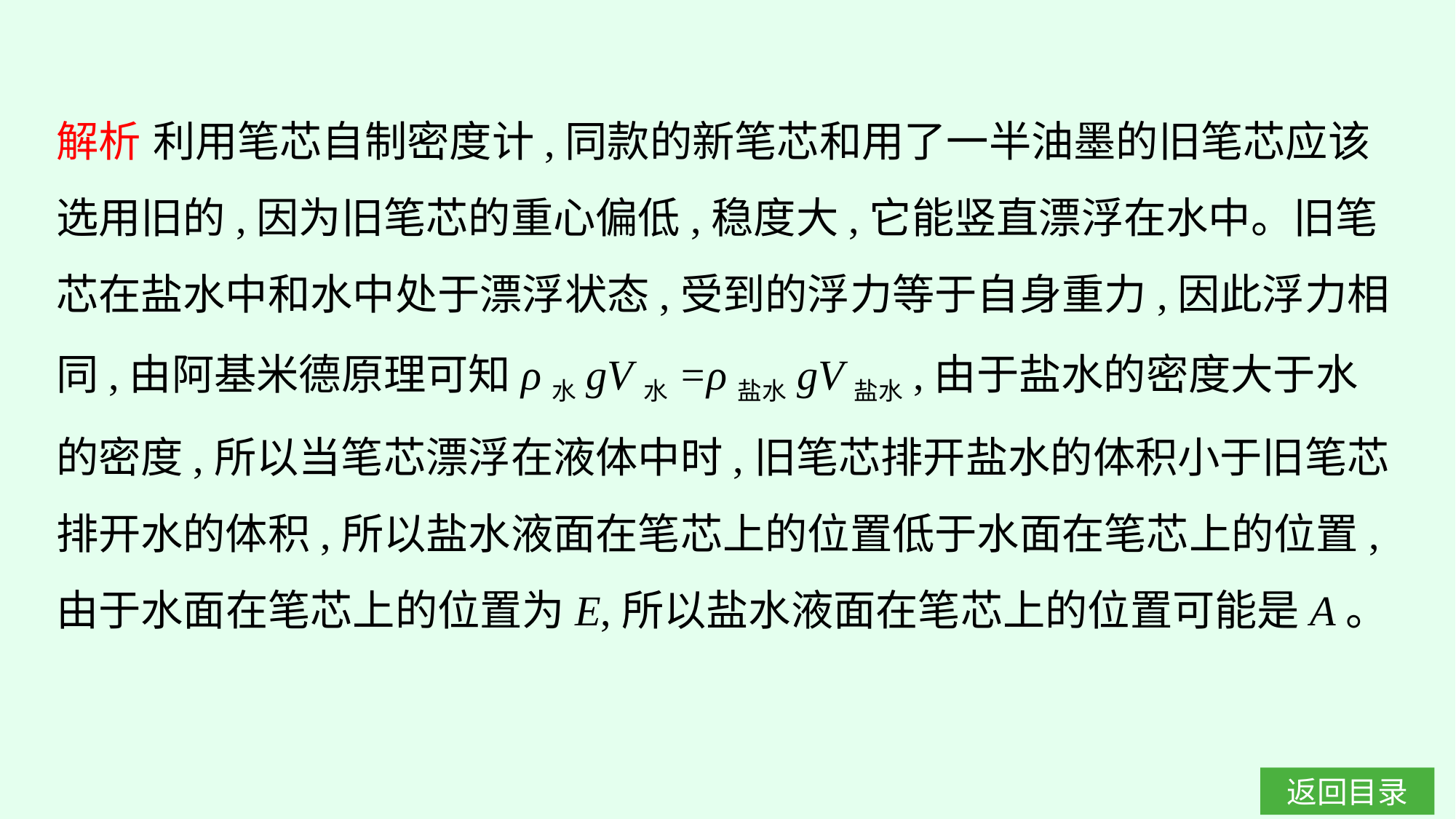

解析 利用笔芯自制密度计,同款的新笔芯和用了一半油墨的旧笔芯应该选用旧的,因为旧笔芯的重心偏低,稳度大,它能竖直漂浮在水中。旧笔芯在盐水中和水中处于漂浮状态,受到的浮力等于自身重力,因此浮力相同,由阿基米德原理可知ρ水gV水=ρ盐水gV盐水,由于盐水的密度大于水的密度,所以当笔芯漂浮在液体中时,旧笔芯排开盐水的体积小于旧笔芯排开水的体积,所以盐水液面在笔芯上的位置低于水面在笔芯上的位置,由于水面在笔芯上的位置为E,所以盐水液面在笔芯上的位置可能是A。